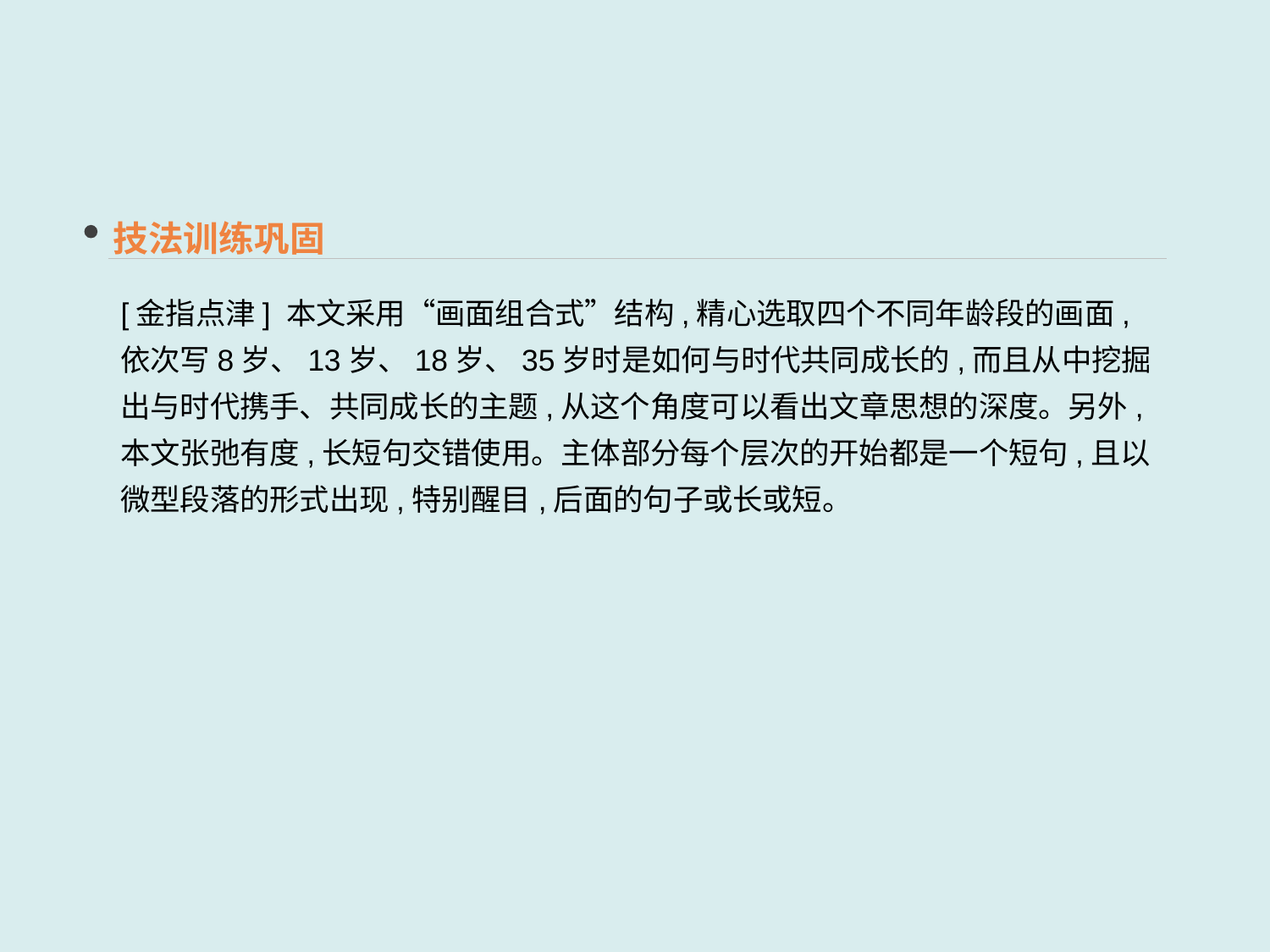

技法训练巩固

[金指点津] 本文采用“画面组合式”结构,精心选取四个不同年龄段的画面,依次写8岁、13岁、18岁、35岁时是如何与时代共同成长的,而且从中挖掘出与时代携手、共同成长的主题,从这个角度可以看出文章思想的深度。另外,本文张弛有度,长短句交错使用。主体部分每个层次的开始都是一个短句,且以微型段落的形式出现,特别醒目,后面的句子或长或短。